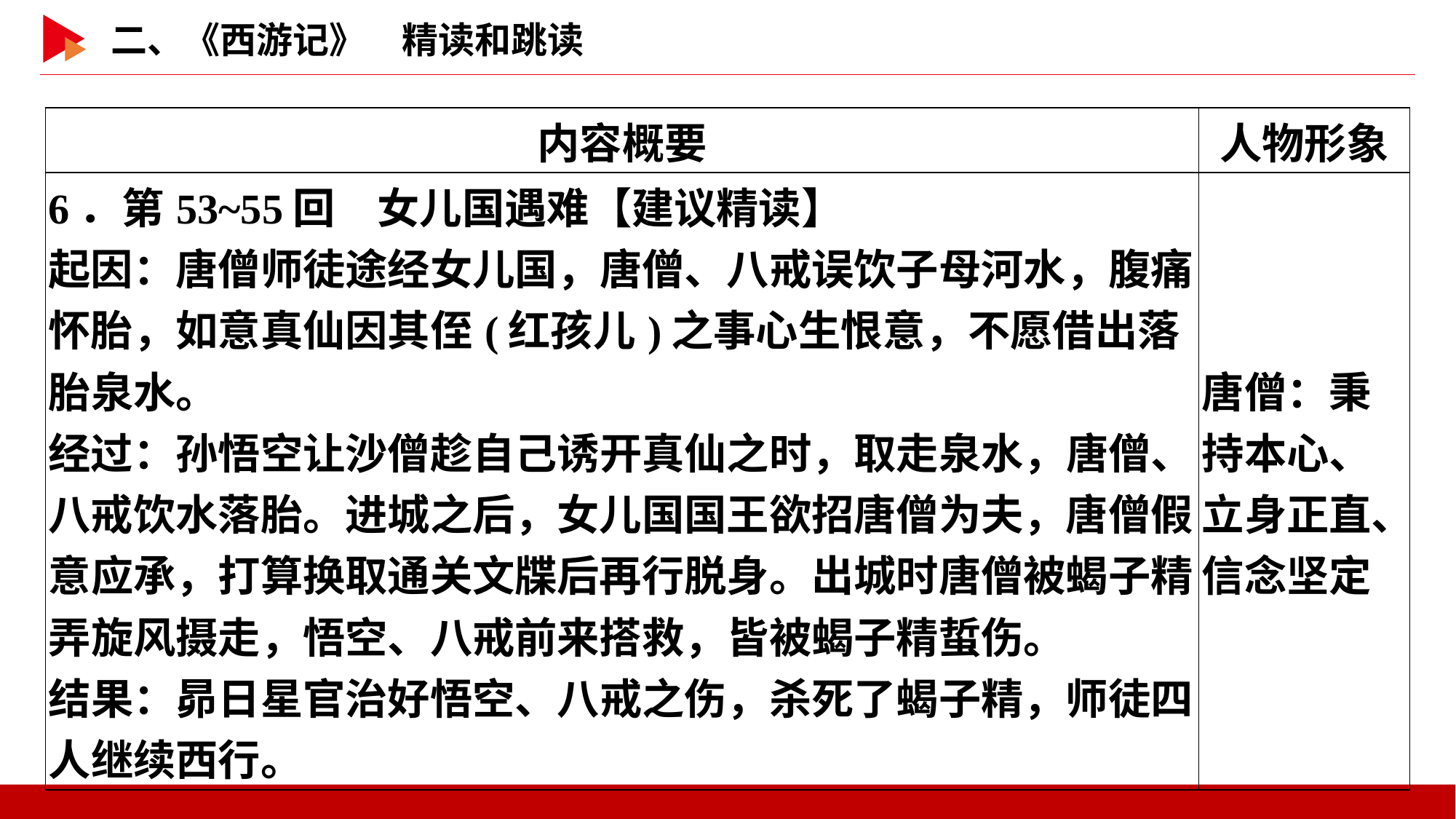

| 内容概要 | 人物形象 |
| --- | --- |
| 6．第53~55回　女儿国遇难【建议精读】 起因：唐僧师徒途经女儿国，唐僧、八戒误饮子母河水，腹痛怀胎，如意真仙因其侄(红孩儿)之事心生恨意，不愿借出落胎泉水。 经过：孙悟空让沙僧趁自己诱开真仙之时，取走泉水，唐僧、八戒饮水落胎。进城之后，女儿国国王欲招唐僧为夫，唐僧假意应承，打算换取通关文牒后再行脱身。出城时唐僧被蝎子精弄旋风摄走，悟空、八戒前来搭救，皆被蝎子精蜇伤。 结果：昴日星官治好悟空、八戒之伤，杀死了蝎子精，师徒四人继续西行。 | 唐僧：秉持本心、立身正直、信念坚定 |